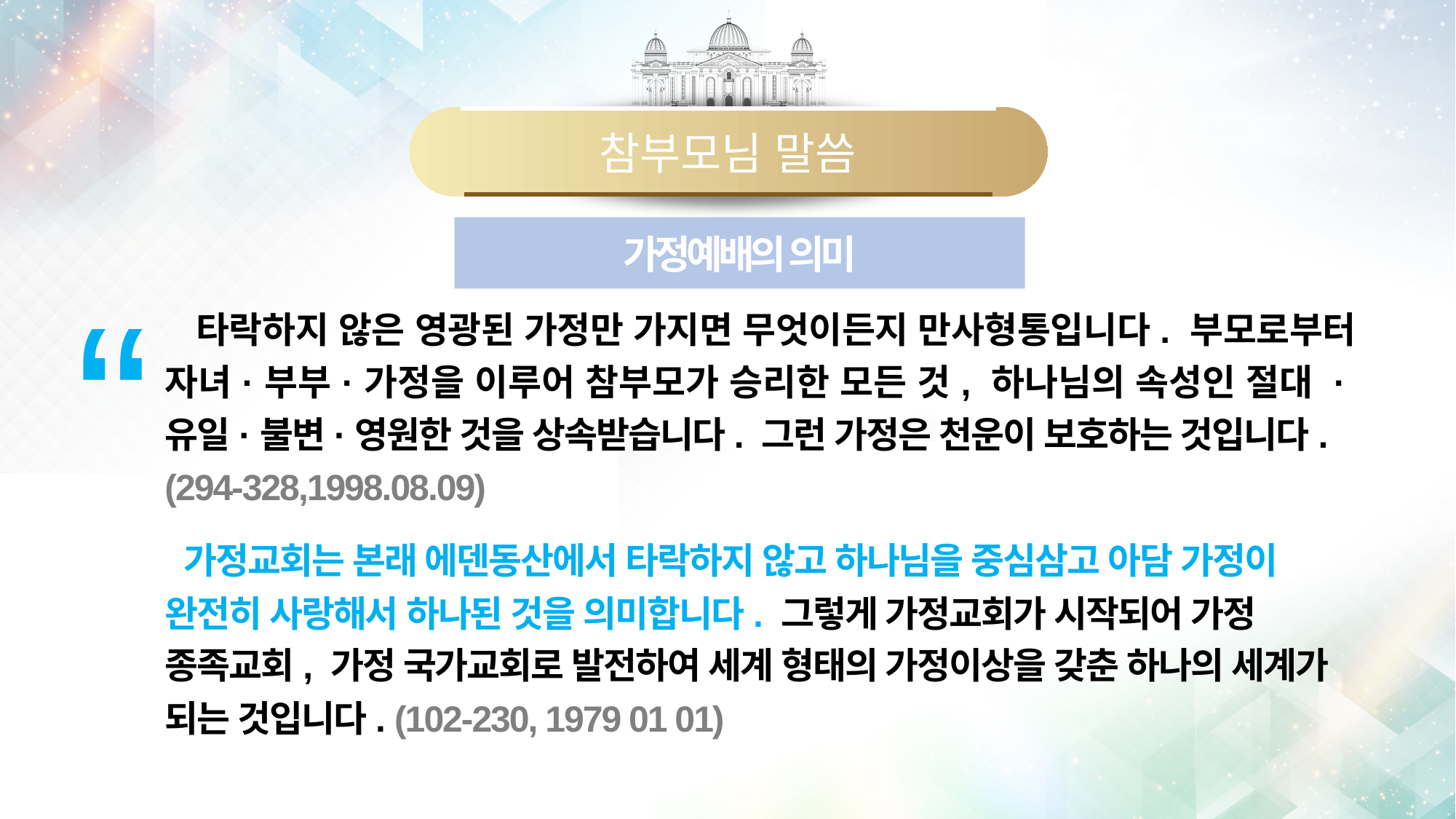

참부모님 말씀
가정예배의 의미
“
  타락하지 않은 영광된 가정만 가지면 무엇이든지 만사형통입니다. 부모로부터 자녀·부부·가정을 이루어 참부모가 승리한 모든 것, 하나님의 속성인 절대 ·유일·불변·영원한 것을 상속받습니다. 그런 가정은 천운이 보호하는 것입니다.
(294-328,1998.08.09)

 가정교회는 본래 에덴동산에서 타락하지 않고 하나님을 중심삼고 아담 가정이 완전히 사랑해서 하나된 것을 의미합니다. 그렇게 가정교회가 시작되어 가정 종족교회, 가정 국가교회로 발전하여 세계 형태의 가정이상을 갖춘 하나의 세계가 되는 것입니다. (102-230, 1979 01 01)